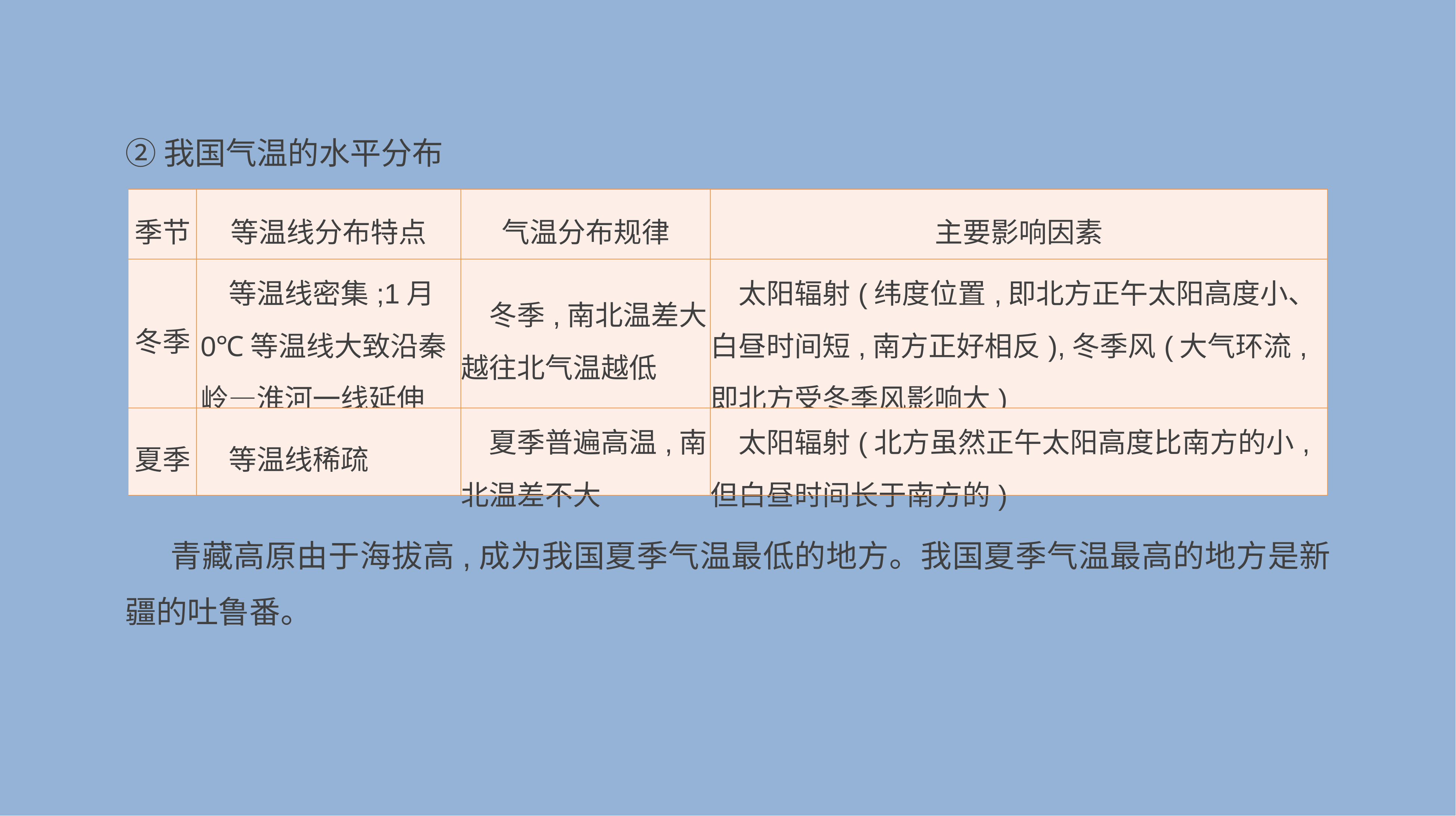

②我国气温的水平分布

     青藏高原由于海拔高,成为我国夏季气温最低的地方。我国夏季气温最高的地方是新疆的吐鲁番。
| 季节 | 等温线分布特点 | 气温分布规律 | 主要影响因素 |
| --- | --- | --- | --- |
| 冬季 | 等温线密集;1月0℃等温线大致沿秦岭—淮河一线延伸 | 冬季,南北温差大,越往北气温越低 | 太阳辐射(纬度位置,即北方正午太阳高度小、白昼时间短,南方正好相反),冬季风(大气环流,即北方受冬季风影响大) |
| 夏季 | 等温线稀疏 | 夏季普遍高温,南北温差不大 | 太阳辐射(北方虽然正午太阳高度比南方的小,但白昼时间长于南方的) |